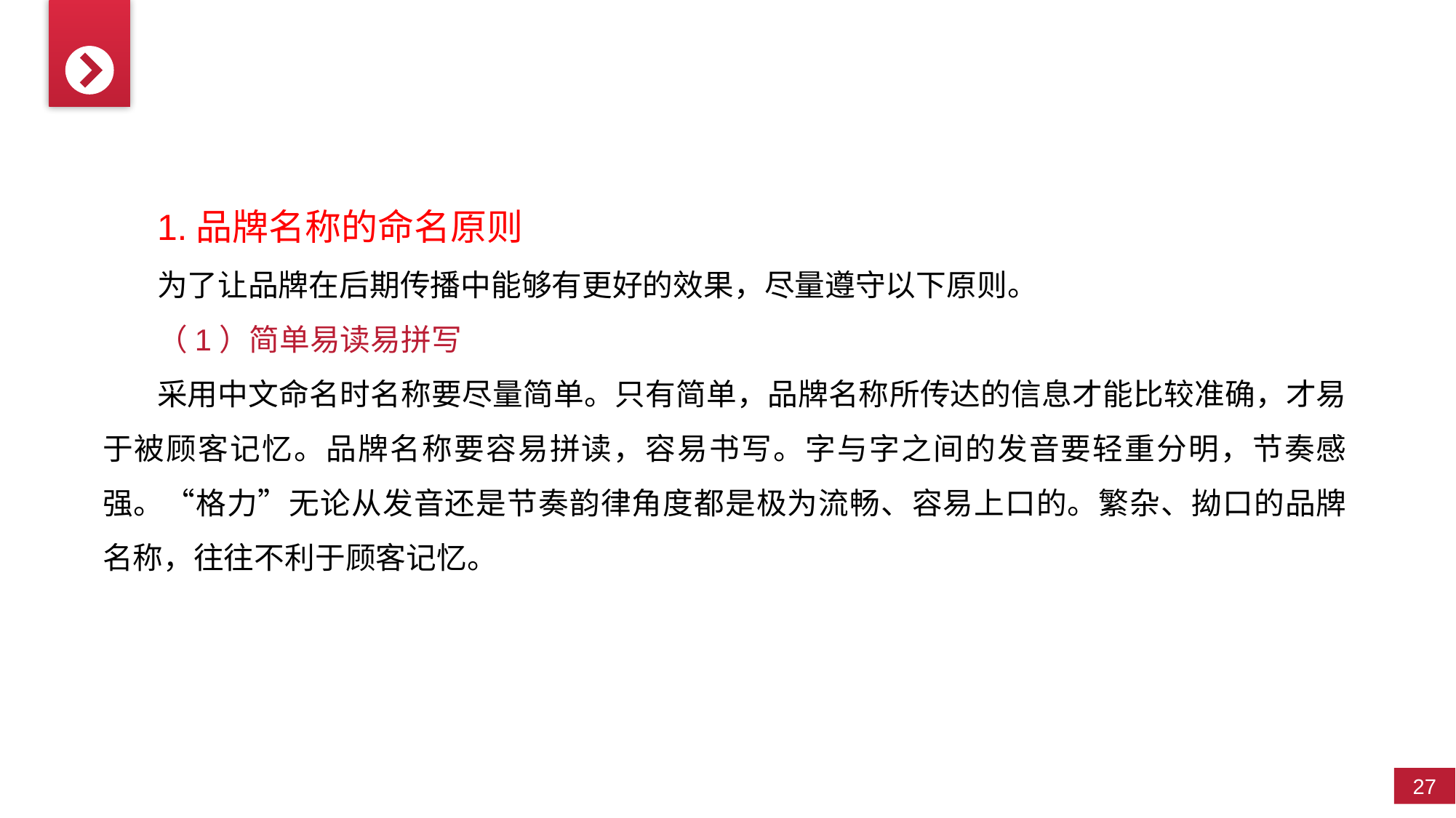

1.品牌名称的命名原则
为了让品牌在后期传播中能够有更好的效果，尽量遵守以下原则。
（1）简单易读易拼写
采用中文命名时名称要尽量简单。只有简单，品牌名称所传达的信息才能比较准确，才易于被顾客记忆。品牌名称要容易拼读，容易书写。字与字之间的发音要轻重分明，节奏感强。“格力”无论从发音还是节奏韵律角度都是极为流畅、容易上口的。繁杂、拗口的品牌名称，往往不利于顾客记忆。